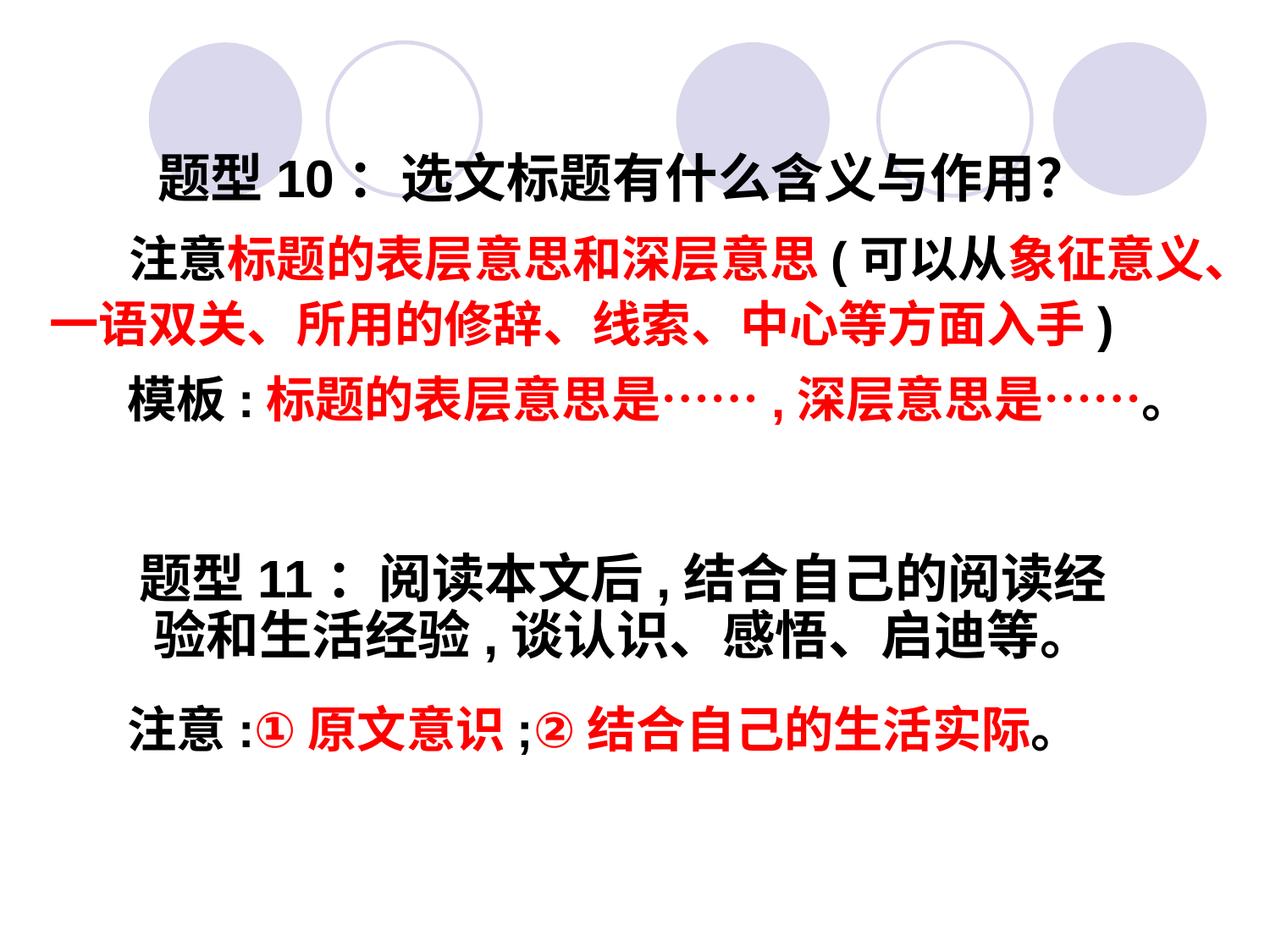

题型10：选文标题有什么含义与作用？
      注意标题的表层意思和深层意思(可以从象征意义、一语双关、所用的修辞、线索、中心等方面入手)
模板:标题的表层意思是……,深层意思是……。
题型11：阅读本文后,结合自己的阅读经验和生活经验,谈认识、感悟、启迪等。
注意:①原文意识;②结合自己的生活实际。